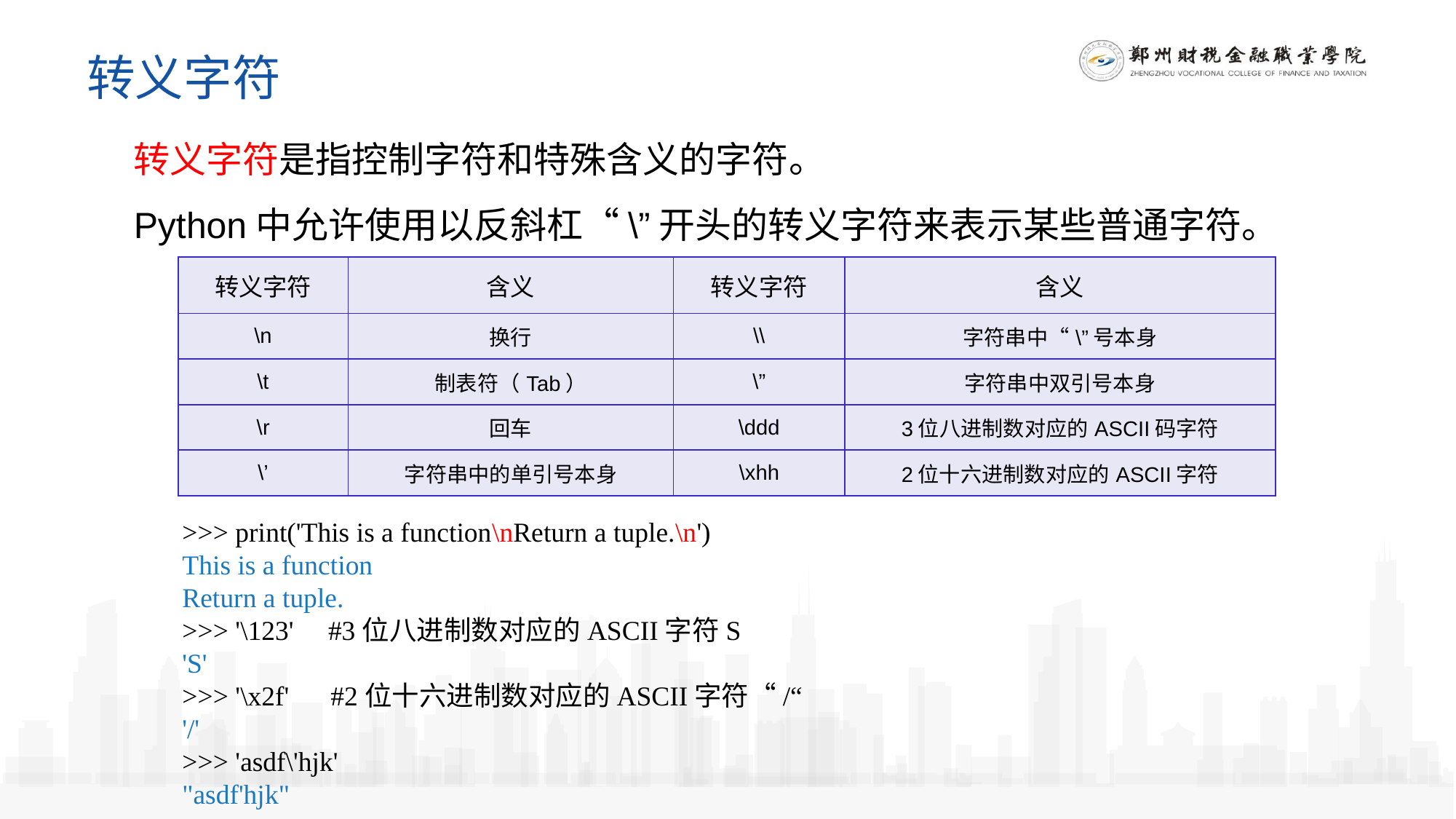

转义字符
转义字符是指控制字符和特殊含义的字符。
Python中允许使用以反斜杠“\”开头的转义字符来表示某些普通字符。
| 转义字符 | 含义 | 转义字符 | 含义 |
| --- | --- | --- | --- |
| \n | 换行 | \\ | 字符串中“\”号本身 |
| \t | 制表符（Tab） | \” | 字符串中双引号本身 |
| \r | 回车 | \ddd | 3位八进制数对应的ASCII码字符 |
| \’ | 字符串中的单引号本身 | \xhh | 2位十六进制数对应的ASCII字符 |
>>> print('This is a function\nReturn a tuple.\n')
This is a function
Return a tuple.
>>> '\123'     #3位八进制数对应的ASCII字符S
'S'
>>> '\x2f'      #2位十六进制数对应的ASCII字符“/“
'/'
>>> 'asdf\'hjk'
"asdf'hjk"